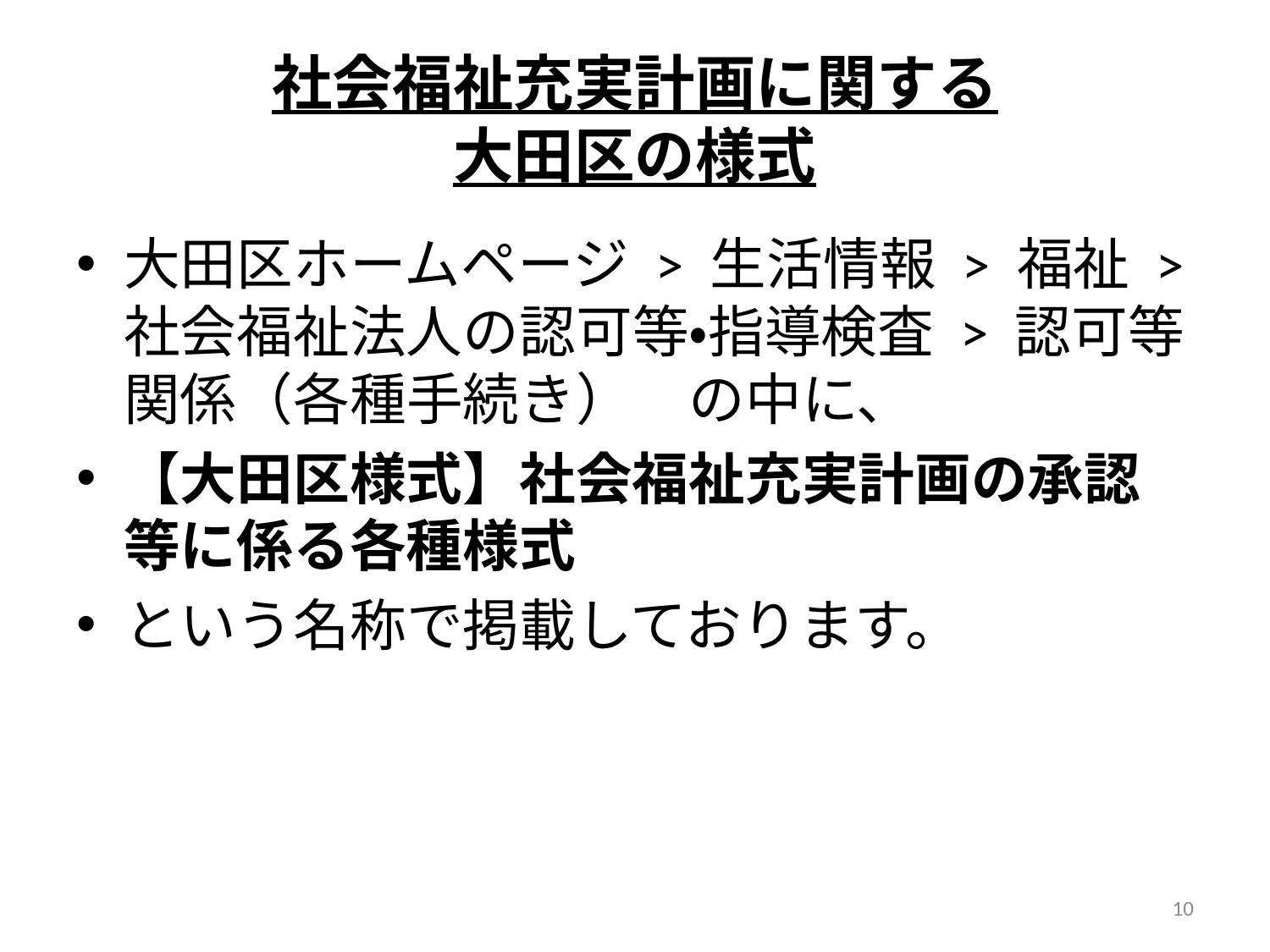

# 社会福祉充実計画に関する 大田区の様式
大田区ホームページ > 生活情報 > 福祉 > 社会福祉法人の認可等・指導検査 > 認可等関係（各種手続き）　の中に、
【大田区様式】社会福祉充実計画の承認等に係る各種様式
という名称で掲載しております。

10